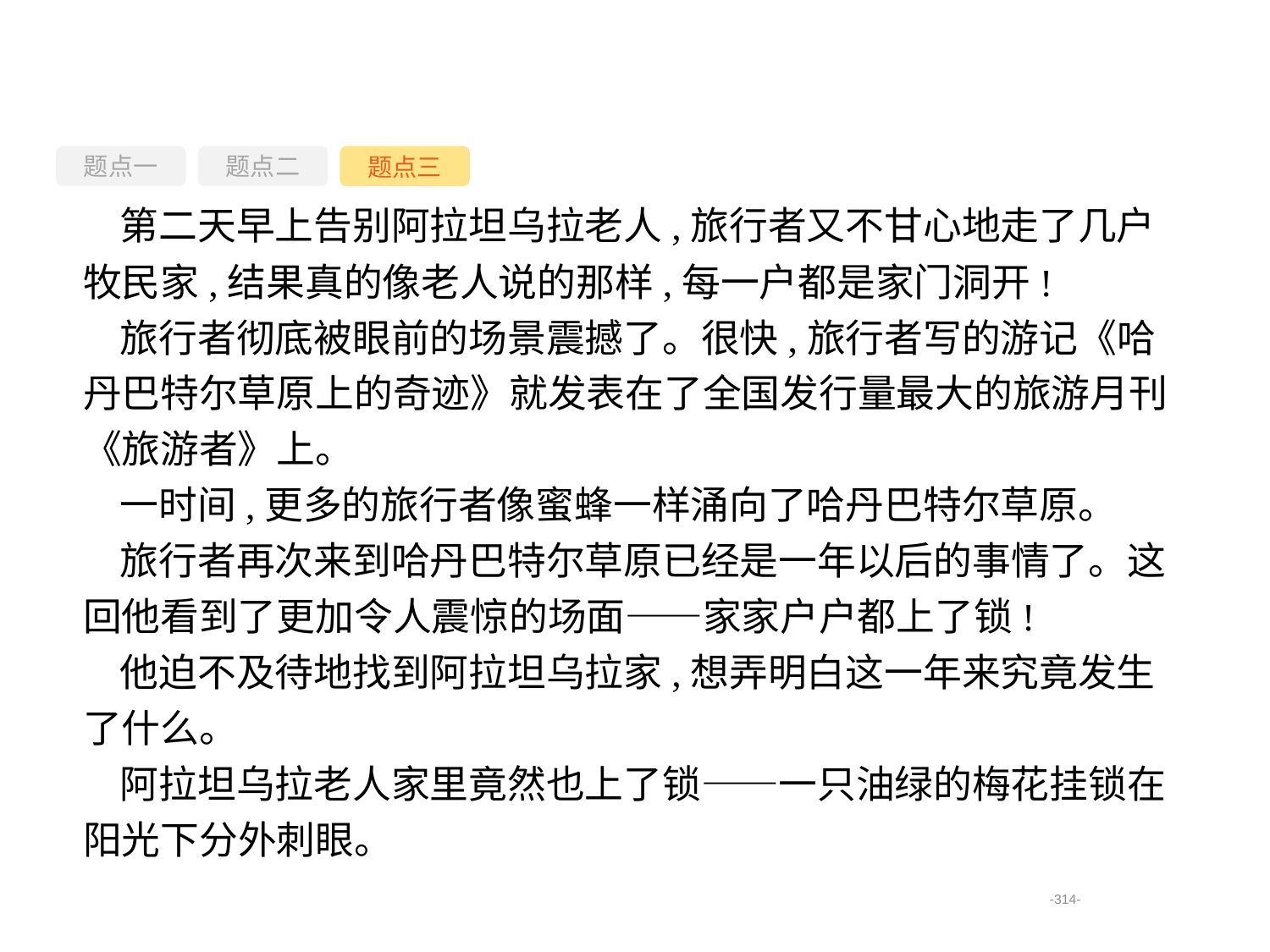

题点一
题点三
题点二
第二天早上告别阿拉坦乌拉老人,旅行者又不甘心地走了几户牧民家,结果真的像老人说的那样,每一户都是家门洞开!
旅行者彻底被眼前的场景震撼了。很快,旅行者写的游记《哈丹巴特尔草原上的奇迹》就发表在了全国发行量最大的旅游月刊《旅游者》上。
一时间,更多的旅行者像蜜蜂一样涌向了哈丹巴特尔草原。
旅行者再次来到哈丹巴特尔草原已经是一年以后的事情了。这回他看到了更加令人震惊的场面——家家户户都上了锁!
他迫不及待地找到阿拉坦乌拉家,想弄明白这一年来究竟发生了什么。
阿拉坦乌拉老人家里竟然也上了锁——一只油绿的梅花挂锁在阳光下分外刺眼。
-314-